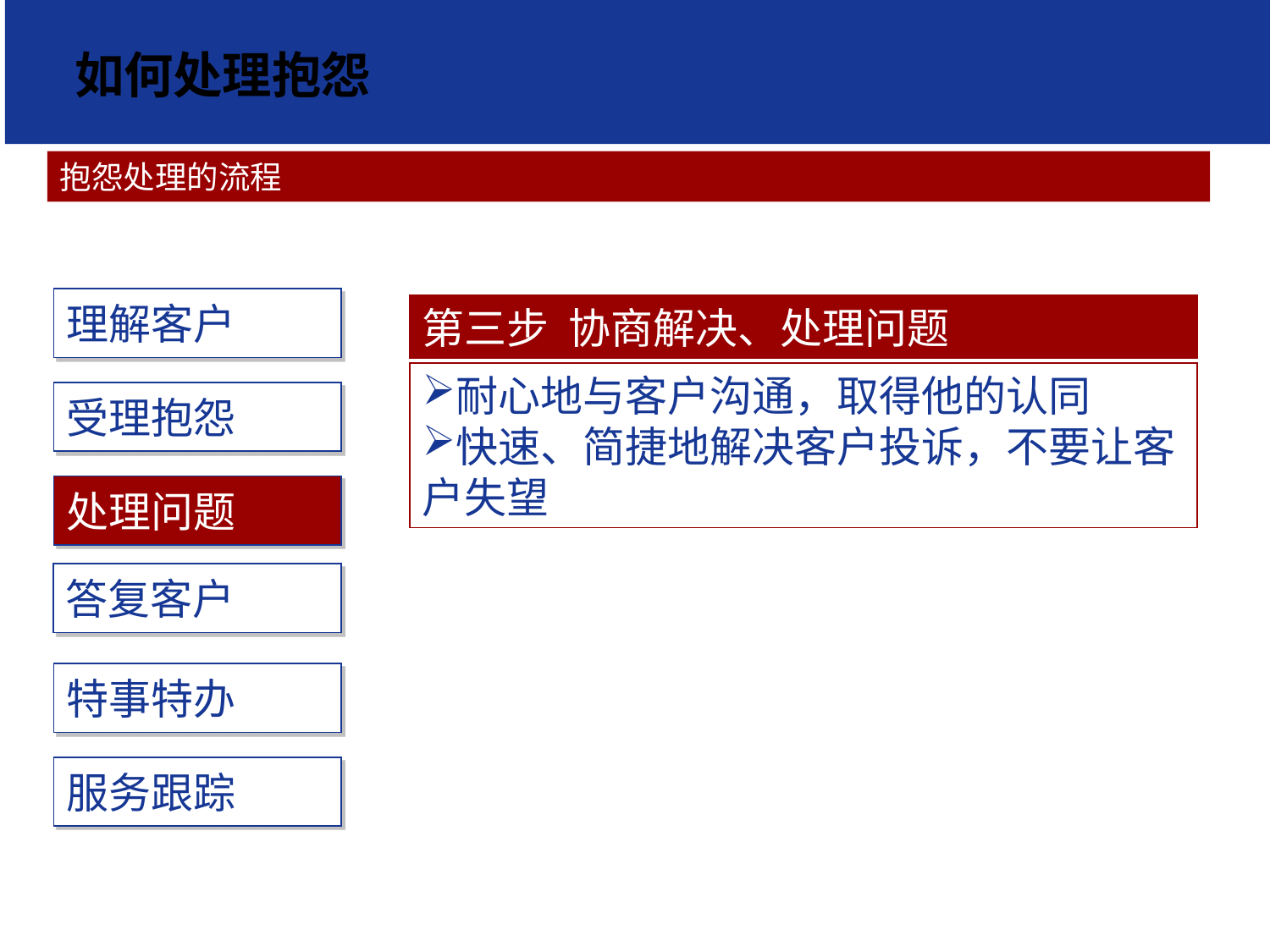

如何处理抱怨
抱怨处理的流程
理解客户
第三步  协商解决、处理问题
耐心地与客户沟通，取得他的认同
快速、简捷地解决客户投诉，不要让客户失望
受理抱怨
处理问题
答复客户
特事特办
服务跟踪